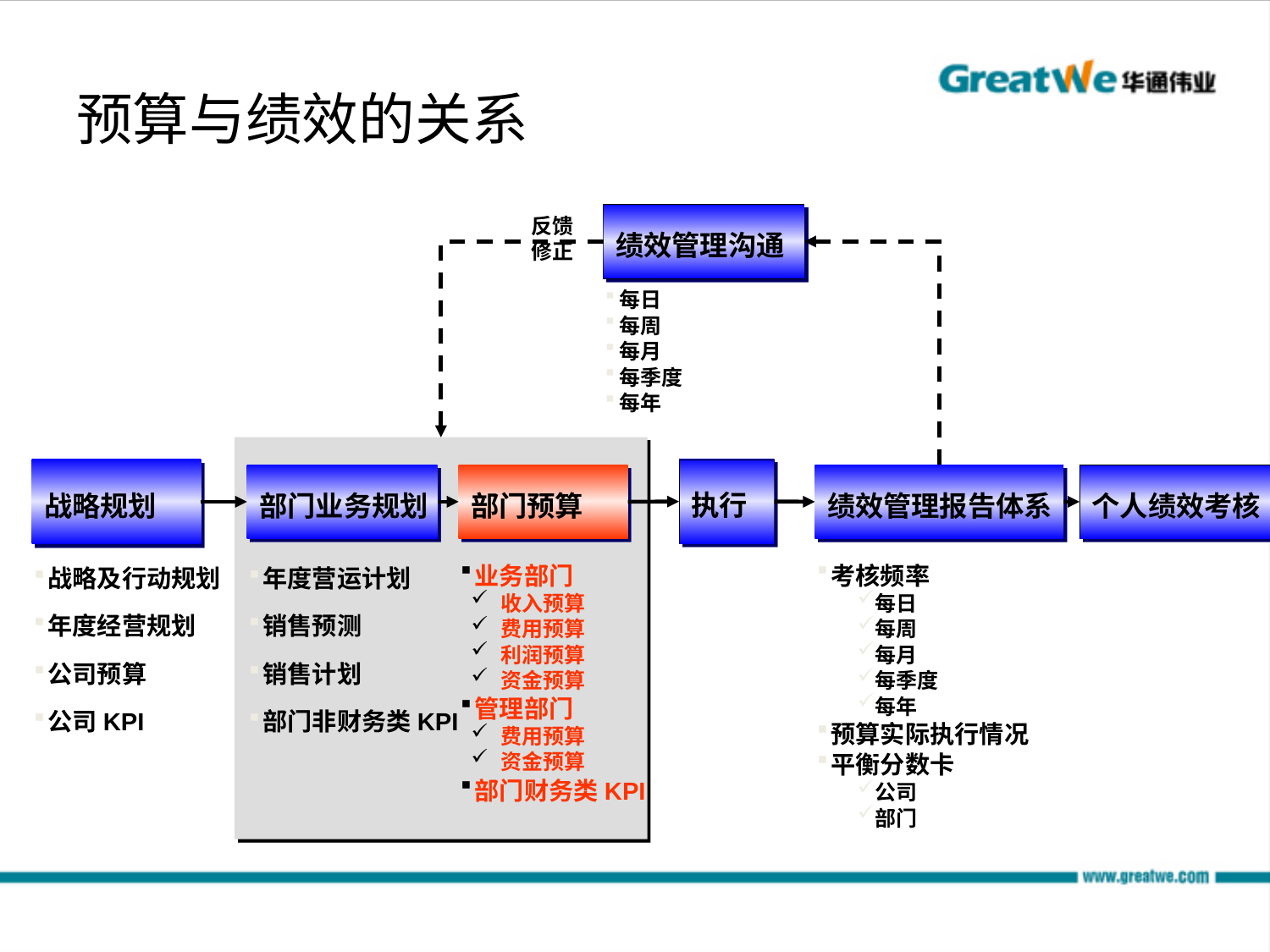

# 预算与绩效的关系
绩效管理沟通
反馈
修正

每日
每周
每月
每季度
每年

执行
战略规划
部门业务规划
部门预算
绩效管理报告体系
个人绩效考核
战略及行动规划
年度经营规划
公司预算
公司KPI
年度营运计划
销售预测
销售计划
部门非财务类KPI
业务部门
收入预算
费用预算
利润预算
资金预算
管理部门
费用预算
资金预算
部门财务类KPI
考核频率
每日
每周
每月
每季度
每年
预算实际执行情况
平衡分数卡
公司
部门